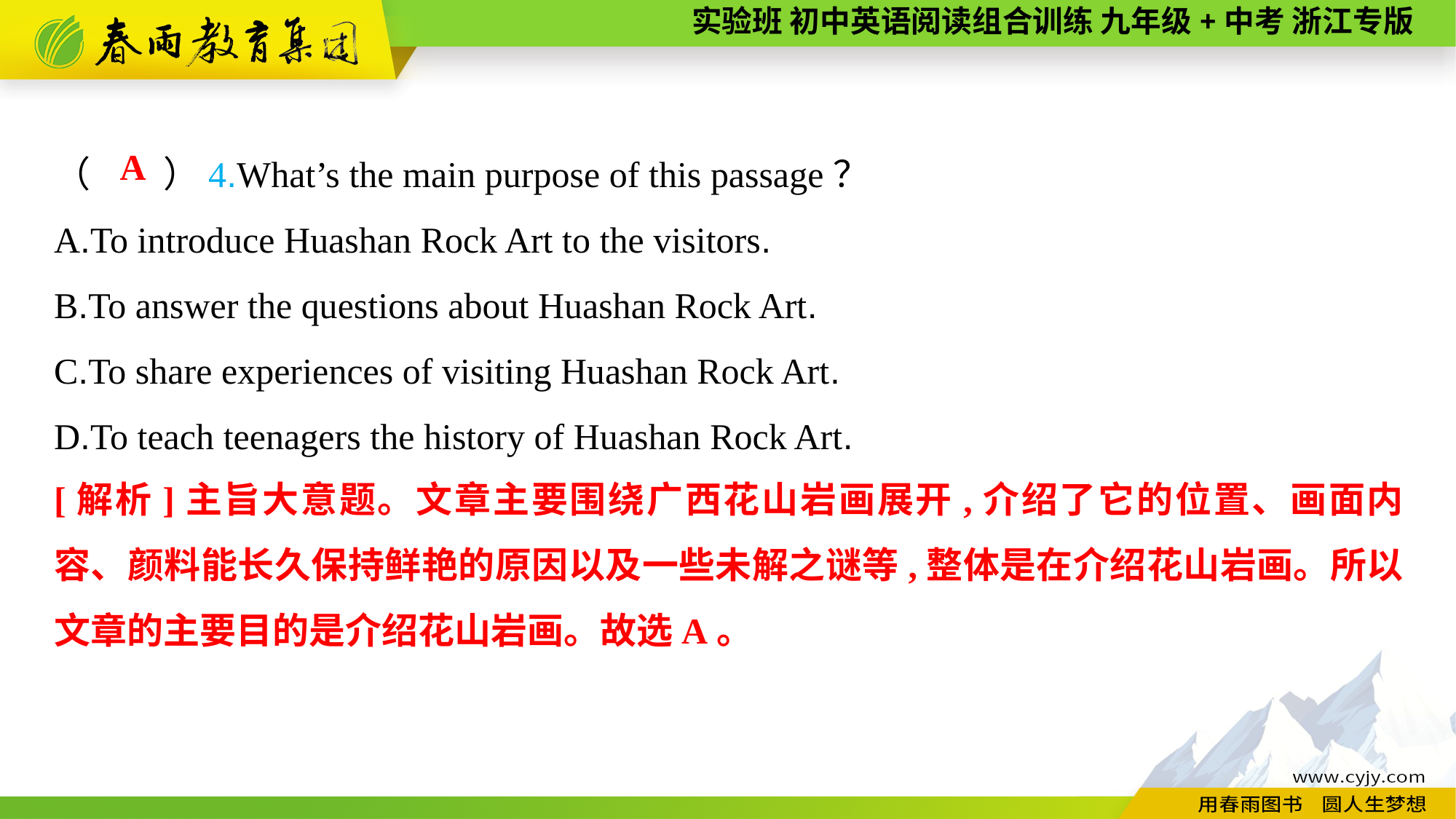

（　　）4.What’s the main purpose of this passage？
A.To introduce Huashan Rock Art to the visitors.
B.To answer the questions about Huashan Rock Art.
C.To share experiences of visiting Huashan Rock Art.
D.To teach teenagers the history of Huashan Rock Art.
A
[解析]主旨大意题。文章主要围绕广西花山岩画展开,介绍了它的位置、画面内容、颜料能长久保持鲜艳的原因以及一些未解之谜等,整体是在介绍花山岩画。所以文章的主要目的是介绍花山岩画。故选A。